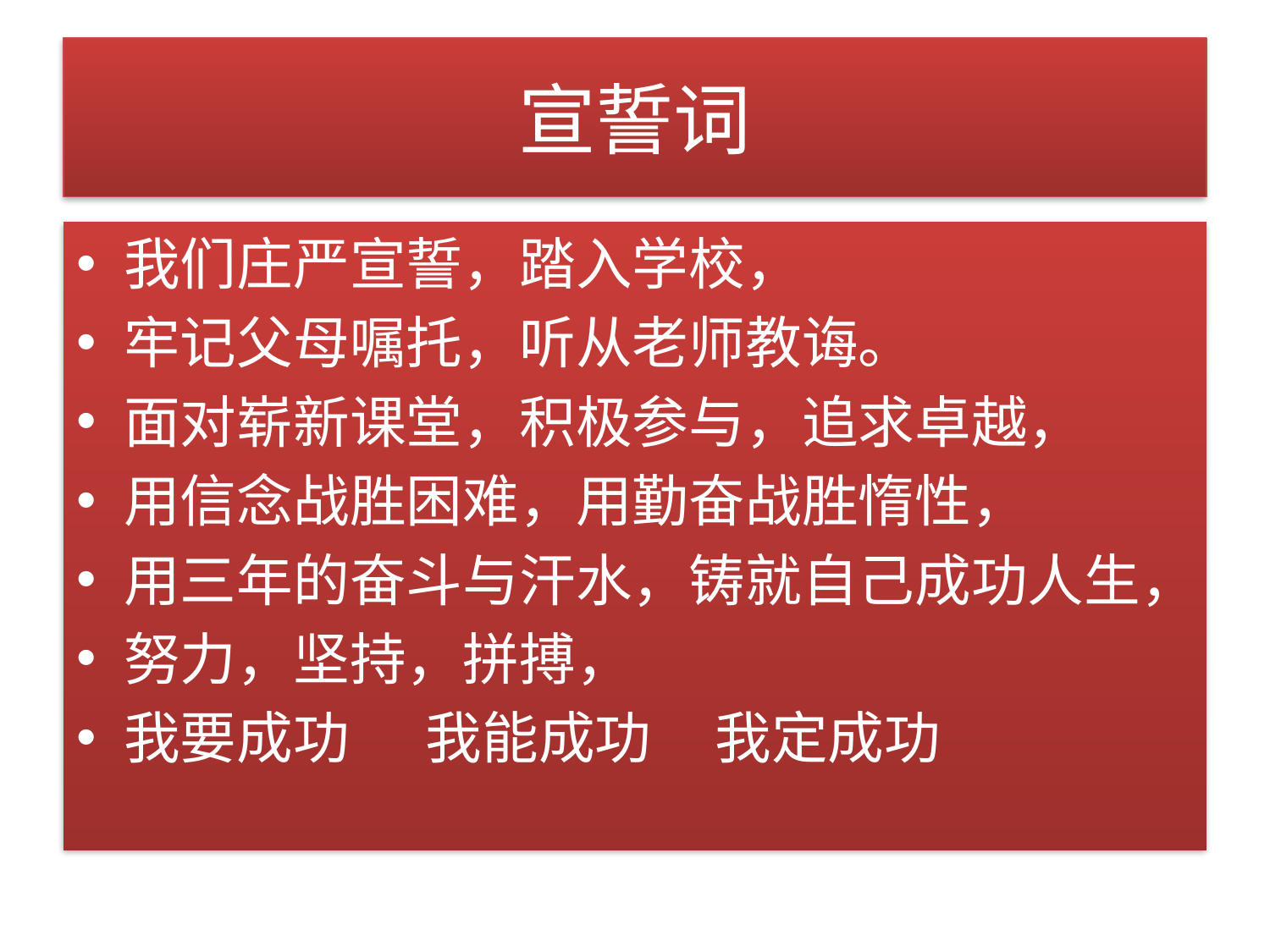

# 宣誓词
我们庄严宣誓，踏入学校，
牢记父母嘱托，听从老师教诲。
面对崭新课堂，积极参与，追求卓越，
用信念战胜困难，用勤奋战胜惰性，
用三年的奋斗与汗水，铸就自己成功人生，
努力，坚持，拼搏，
我要成功      我能成功     我定成功